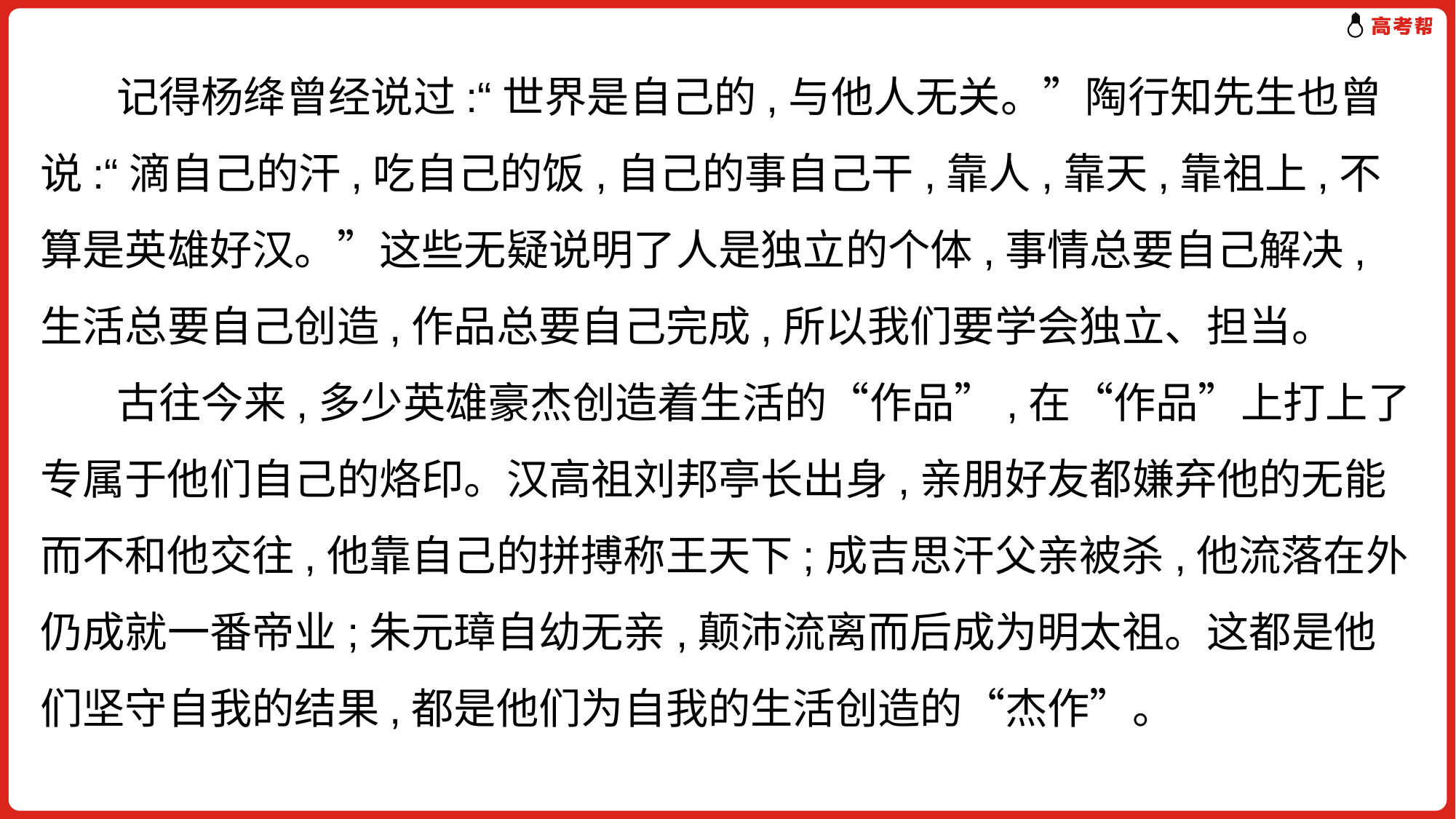

记得杨绛曾经说过:“世界是自己的,与他人无关。”陶行知先生也曾说:“滴自己的汗,吃自己的饭,自己的事自己干,靠人,靠天,靠祖上,不算是英雄好汉。”这些无疑说明了人是独立的个体,事情总要自己解决,生活总要自己创造,作品总要自己完成,所以我们要学会独立、担当。
       古往今来,多少英雄豪杰创造着生活的“作品”,在“作品”上打上了专属于他们自己的烙印。汉高祖刘邦亭长出身,亲朋好友都嫌弃他的无能而不和他交往,他靠自己的拼搏称王天下;成吉思汗父亲被杀,他流落在外仍成就一番帝业;朱元璋自幼无亲,颠沛流离而后成为明太祖。这都是他们坚守自我的结果,都是他们为自我的生活创造的“杰作”。